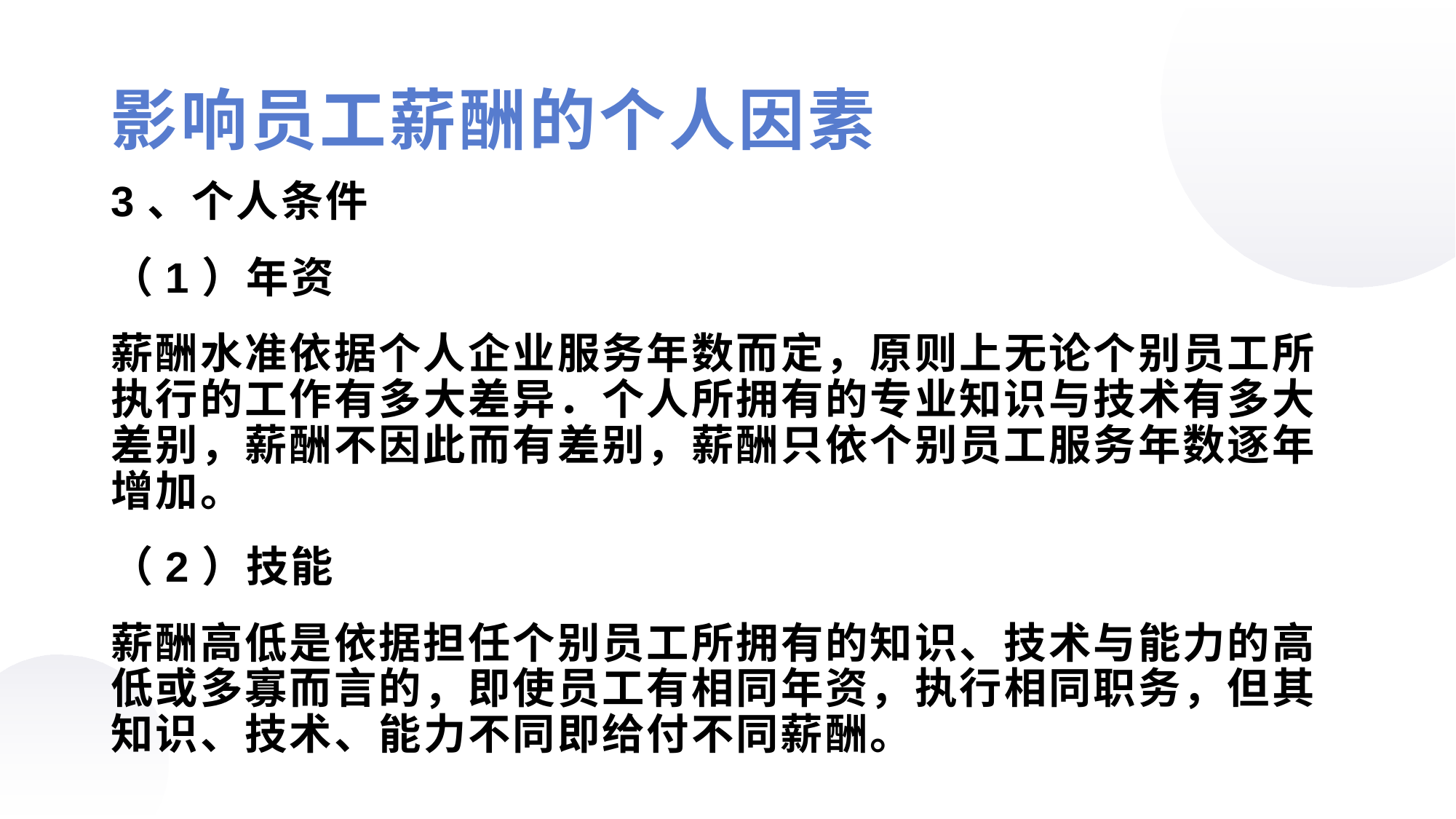

影响员工薪酬的个人因素
3、个人条件
（1）年资
薪酬水准依据个人企业服务年数而定，原则上无论个别员工所执行的工作有多大差异．个人所拥有的专业知识与技术有多大差别，薪酬不因此而有差别，薪酬只依个别员工服务年数逐年增加。
（2）技能
薪酬高低是依据担任个别员工所拥有的知识、技术与能力的高低或多寡而言的，即使员工有相同年资，执行相同职务，但其知识、技术、能力不同即给付不同薪酬。